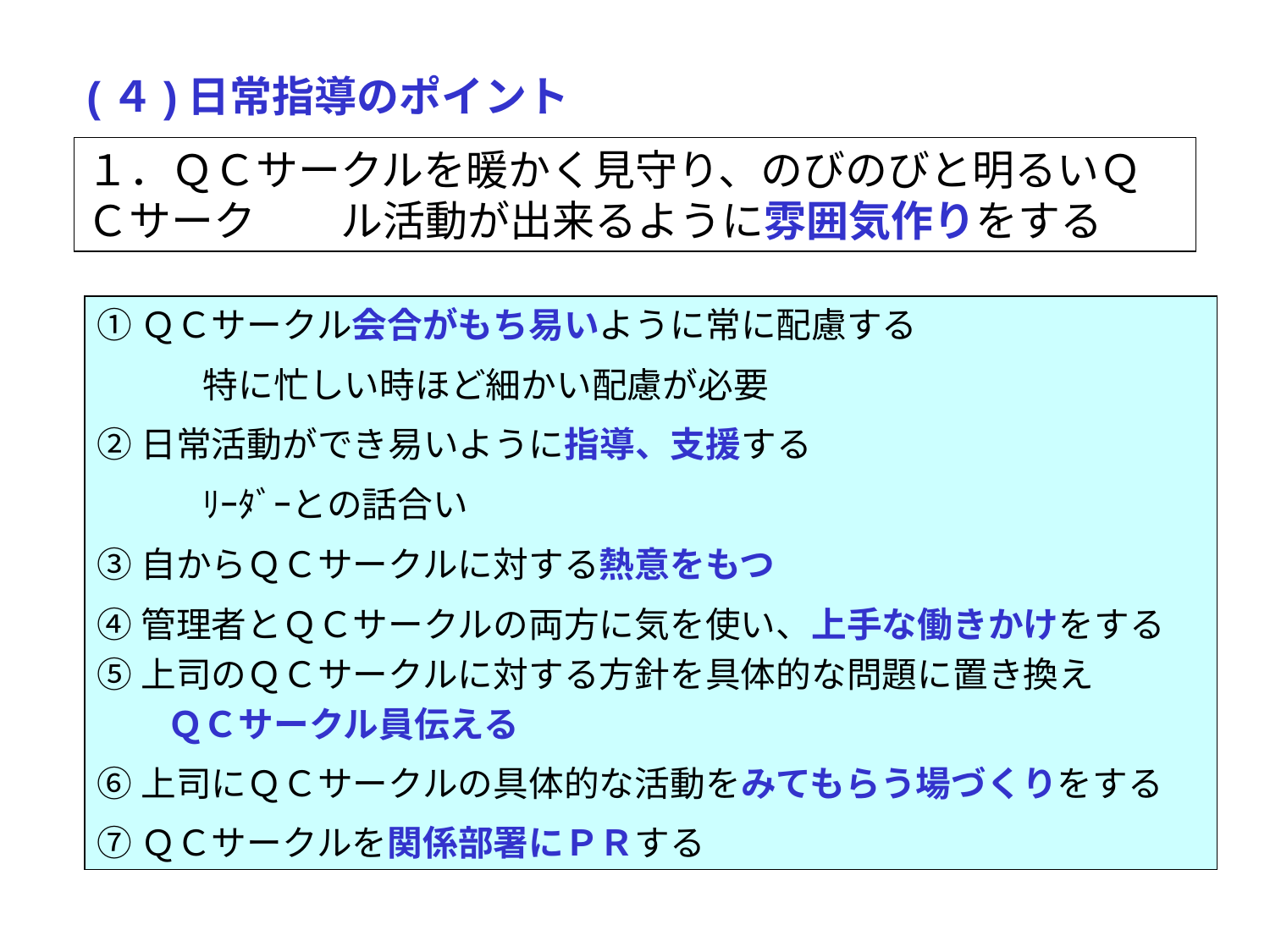

(４)日常指導のポイント
１．ＱＣサークルを暖かく見守り、のびのびと明るいＱＣサーク　　ル活動が出来るように雰囲気作りをする
①ＱＣサークル会合がもち易いように常に配慮する
　　　特に忙しい時ほど細かい配慮が必要
②日常活動ができ易いように指導、支援する
　　　ﾘｰﾀﾞｰとの話合い
③自からＱＣサークルに対する熱意をもつ
④管理者とＱＣサークルの両方に気を使い、上手な働きかけをする
⑤上司のＱＣサークルに対する方針を具体的な問題に置き換え
　　ＱＣサークル員伝える
⑥上司にＱＣサークルの具体的な活動をみてもらう場づくりをする
⑦ＱＣサークルを関係部署にＰＲする